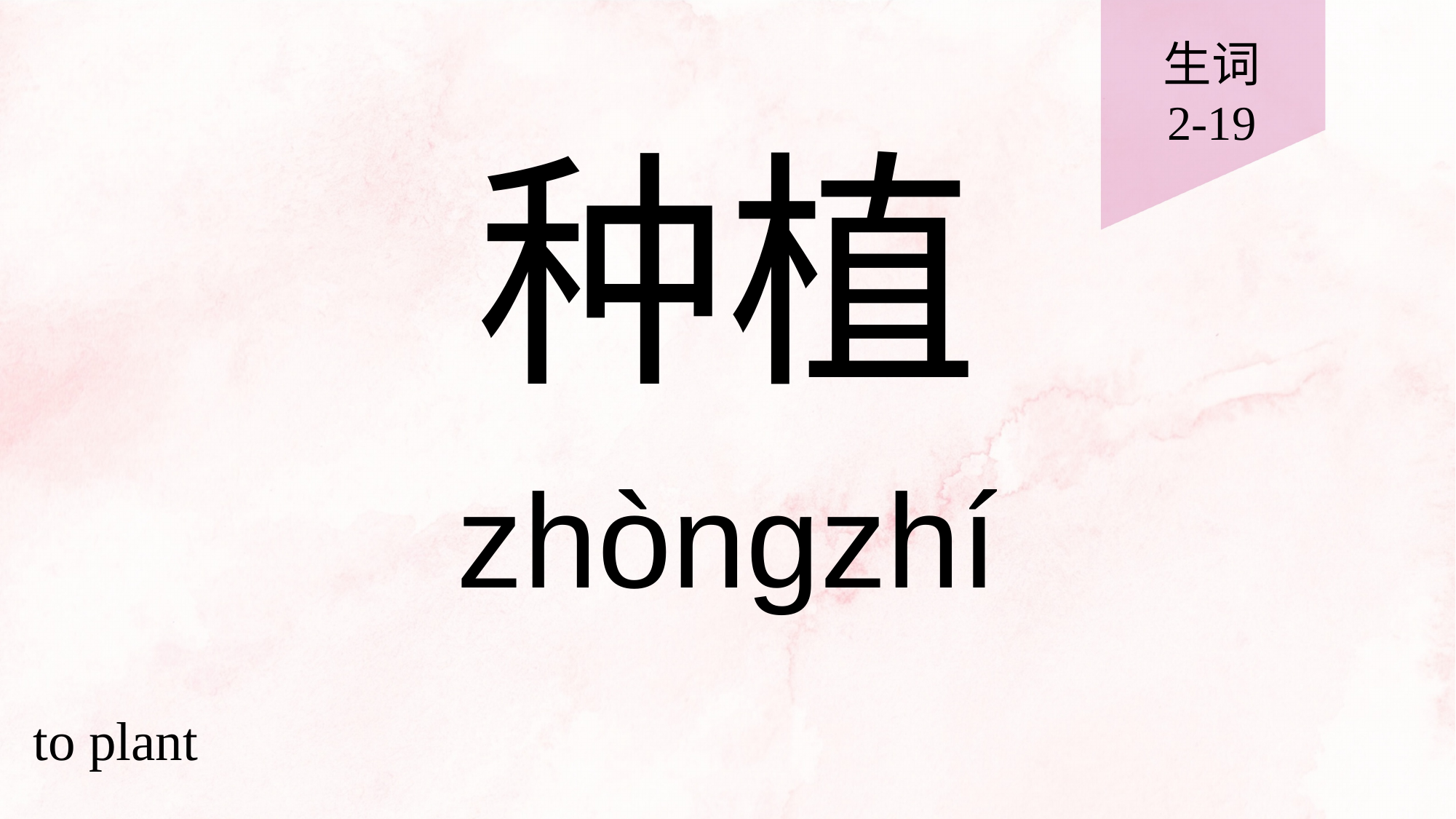

生词
2-19
# 种植
zhòngzhí
to plant